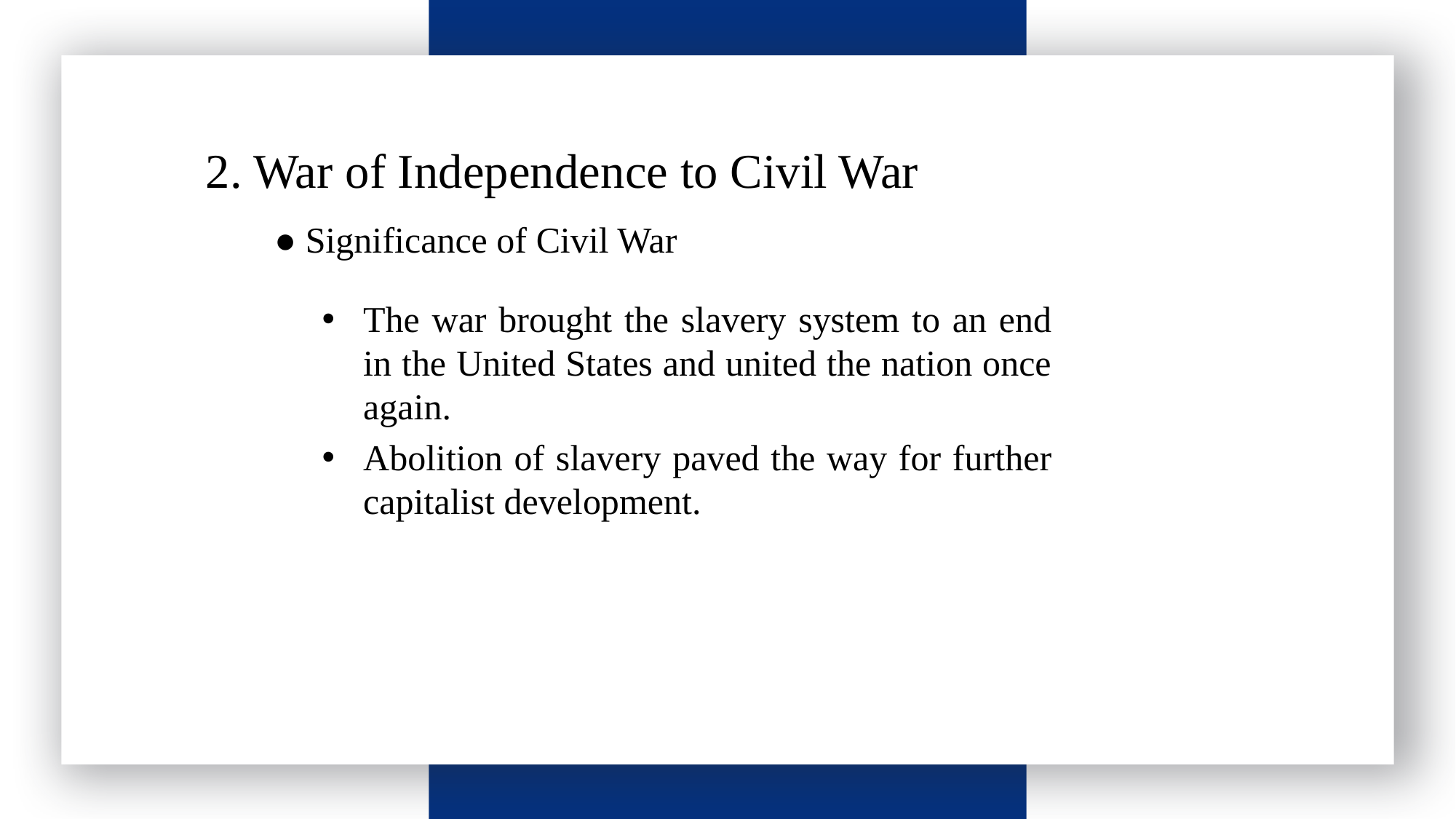

请输入标题
 2. War of Independence to Civil War
● Significance of Civil War
The war brought the slavery system to an end in the United States and united the nation once again.
Abolition of slavery paved the way for further capitalist development.